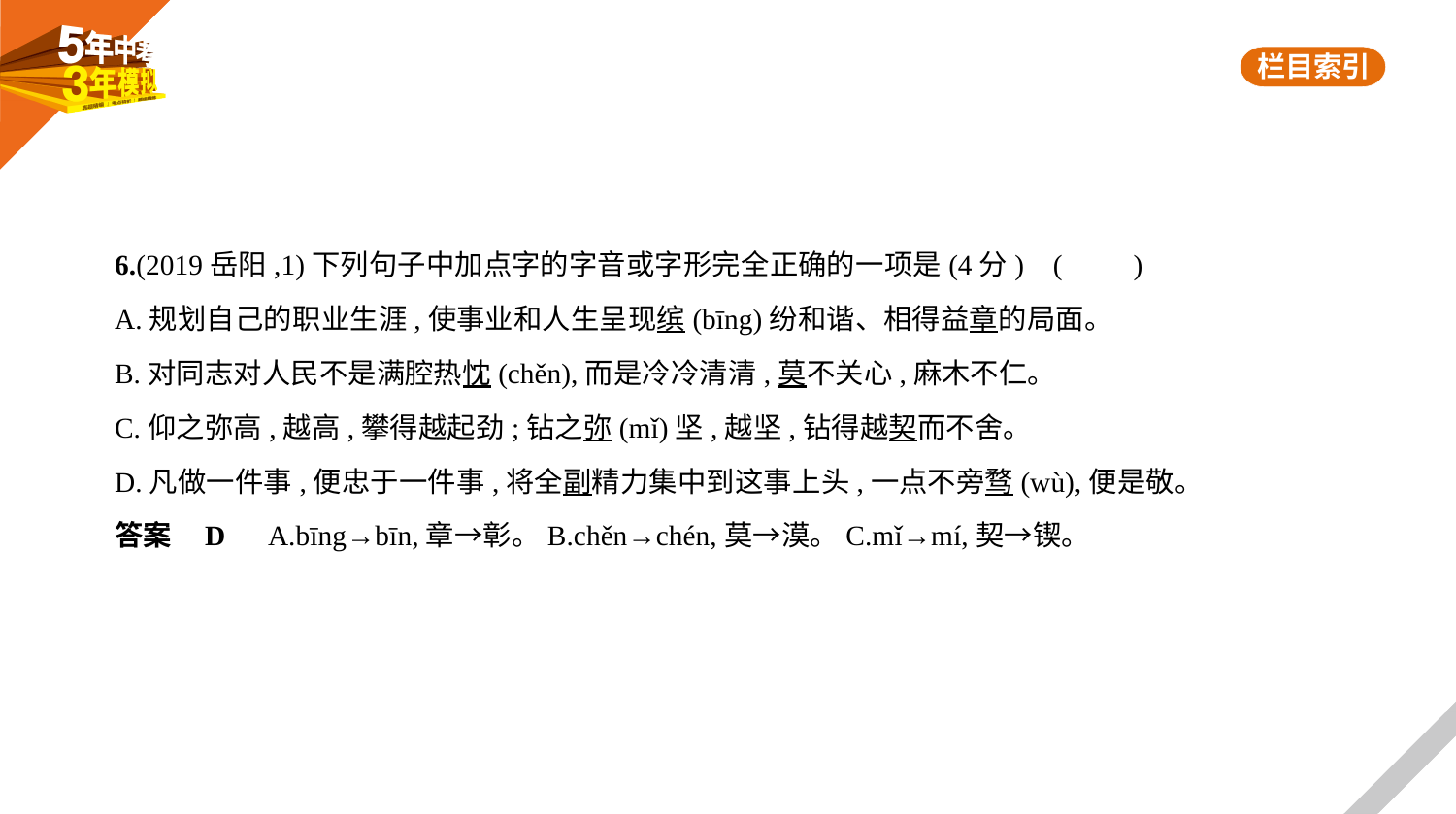

6.(2019岳阳,1)下列句子中加点字的字音或字形完全正确的一项是(4分) (　　)
A.规划自己的职业生涯,使事业和人生呈现缤(bīng)纷和谐、相得益章的局面。
B.对同志对人民不是满腔热忱(chěn),而是冷冷清清,莫不关心,麻木不仁。
C.仰之弥高,越高,攀得越起劲;钻之弥(mǐ)坚,越坚,钻得越契而不舍。
D.凡做一件事,便忠于一件事,将全副精力集中到这事上头,一点不旁骛(wù),便是敬。
答案    D　A.bīng→bīn,章→彰。B.chěn→chén,莫→漠。C.mǐ→mí,契→锲。